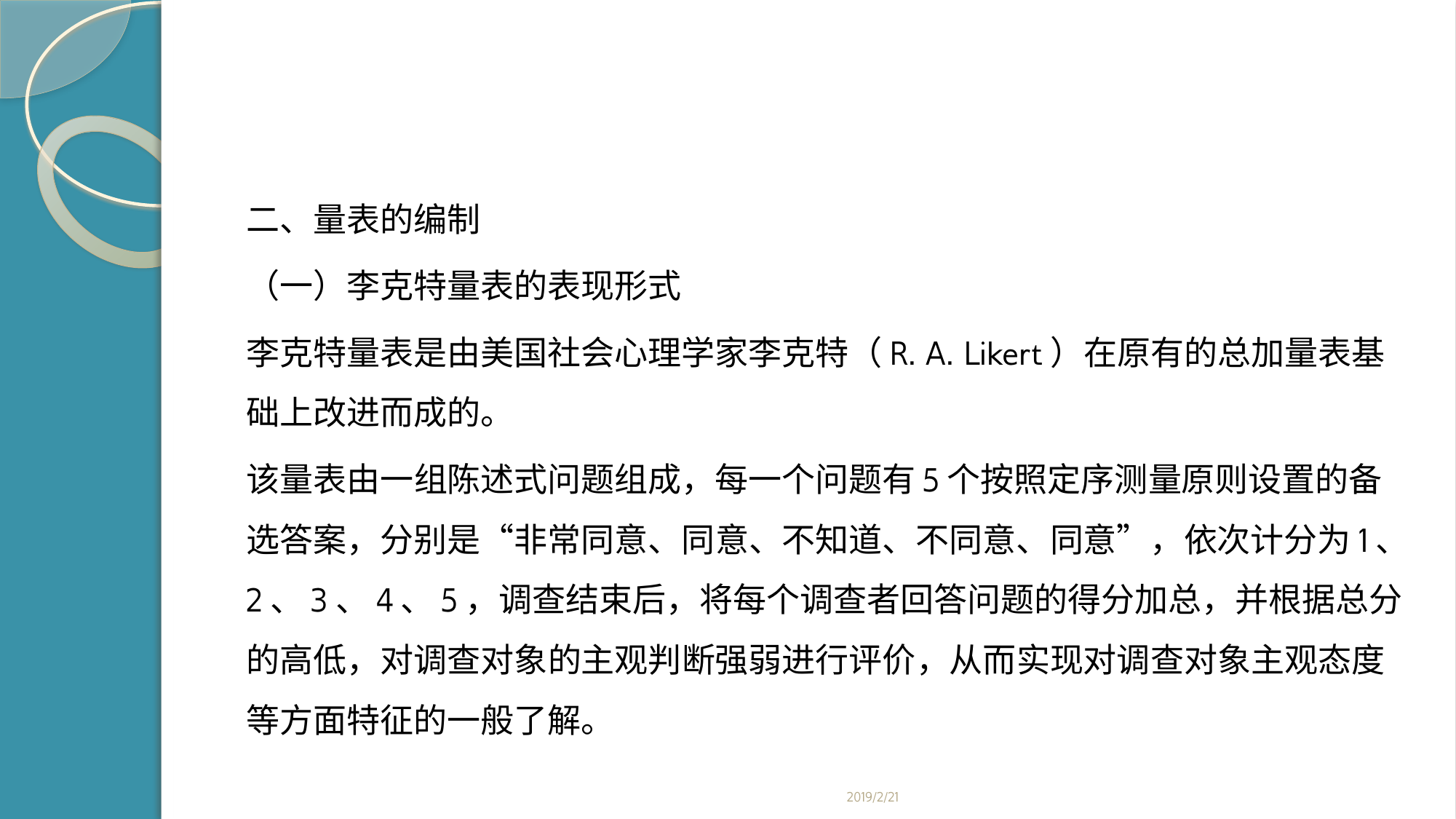

#
二、量表的编制
（一）李克特量表的表现形式
李克特量表是由美国社会心理学家李克特（R. A. Likert）在原有的总加量表基础上改进而成的。
该量表由一组陈述式问题组成，每一个问题有5个按照定序测量原则设置的备选答案，分别是“非常同意、同意、不知道、不同意、同意”，依次计分为1、2、3、4、5，调查结束后，将每个调查者回答问题的得分加总，并根据总分的高低，对调查对象的主观判断强弱进行评价，从而实现对调查对象主观态度等方面特征的一般了解。
2019/2/21